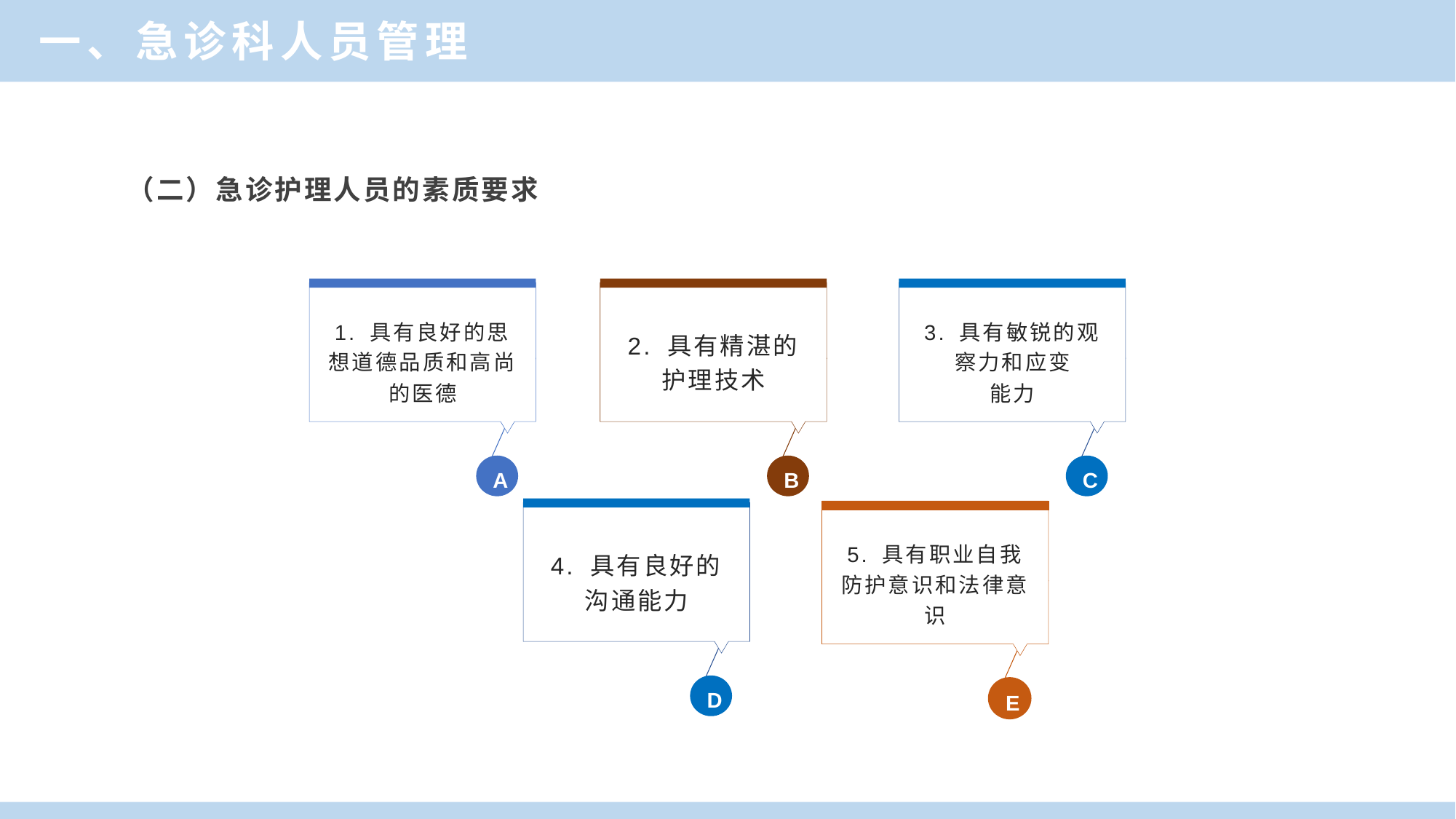

一、急诊科人员管理
（二）急诊护理人员的素质要求

1. 具有良好的思想道德品质和高尚的医德
A

2. 具有精湛的护理技术
B

3. 具有敏锐的观察力和应变
能力
C

4. 具有良好的沟通能力
D

5. 具有职业自我防护意识和法律意识
E